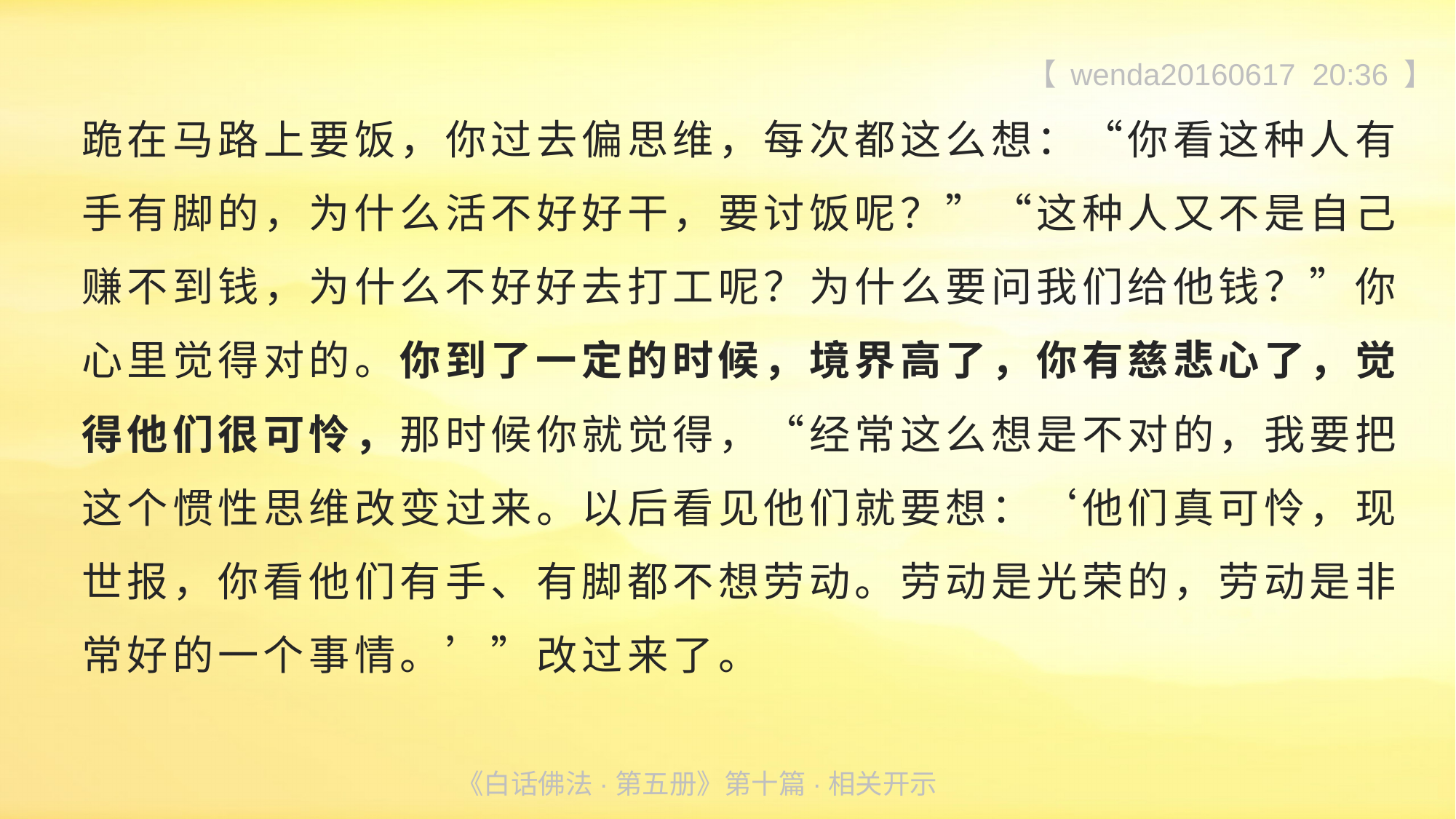

【 wenda20160617  20:36 】
跪在马路上要饭，你过去偏思维，每次都这么想：“你看这种人有手有脚的，为什么活不好好干，要讨饭呢？”“这种人又不是自己赚不到钱，为什么不好好去打工呢？为什么要问我们给他钱？”你心里觉得对的。你到了一定的时候，境界高了，你有慈悲心了，觉得他们很可怜，那时候你就觉得，“经常这么想是不对的，我要把这个惯性思维改变过来。以后看见他们就要想：‘他们真可怜，现世报，你看他们有手、有脚都不想劳动。劳动是光荣的，劳动是非常好的一个事情。’”改过来了。

《白话佛法·第五册》第十篇·相关开示